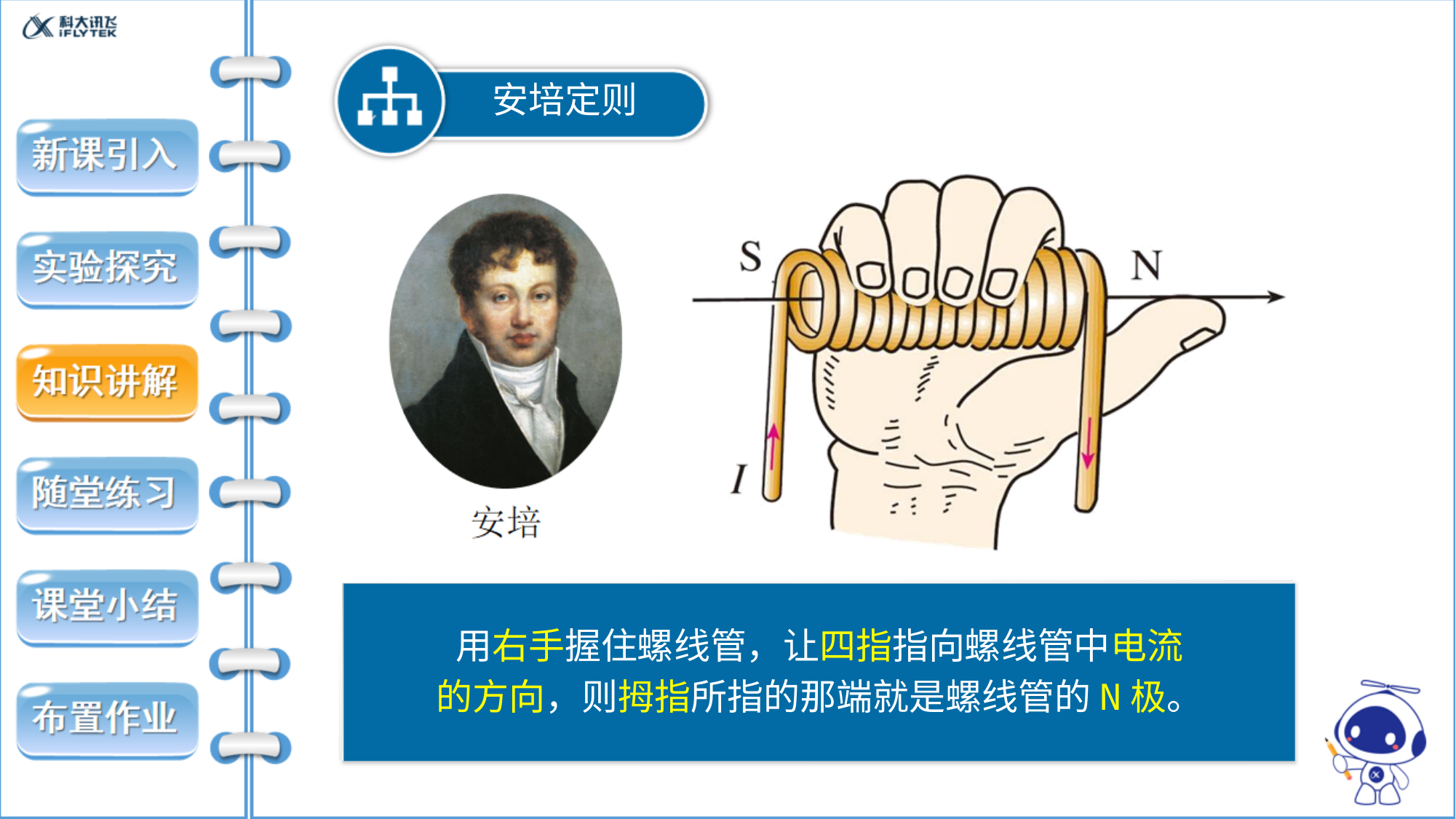

安培定则
用右手握住螺线管，让四指指向螺线管中电流
的方向，则拇指所指的那端就是螺线管的N极。